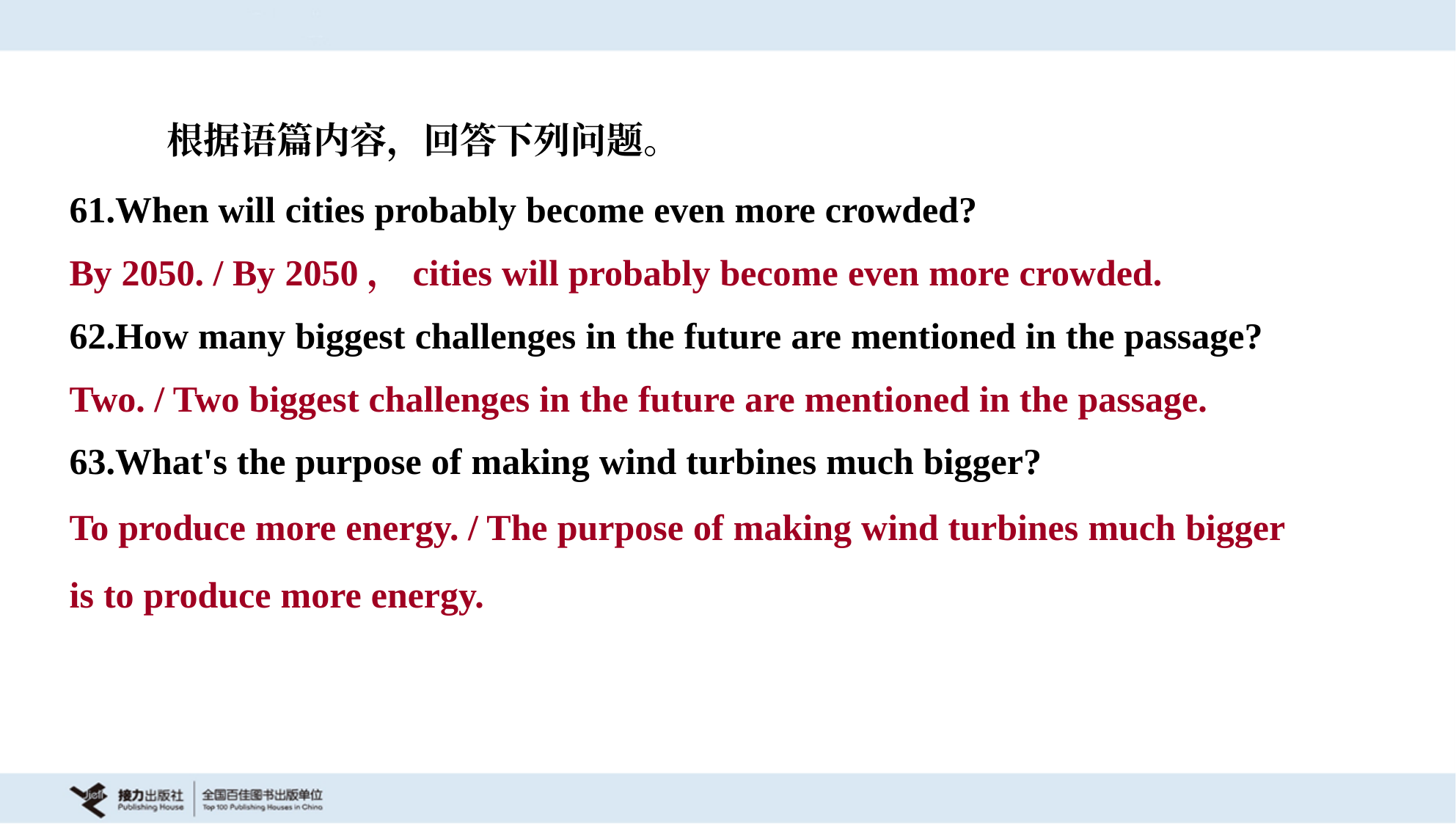

根据语篇内容，回答下列问题。
61.When will cities probably become even more crowded?
By 2050. / By 2050，cities will probably become even more crowded.
62.How many biggest challenges in the future are mentioned in the passage?
Two. / Two biggest challenges in the future are mentioned in the passage.
63.What's the purpose of making wind turbines much bigger?
To produce more energy. / The purpose of making wind turbines much bigger
is to produce more energy.